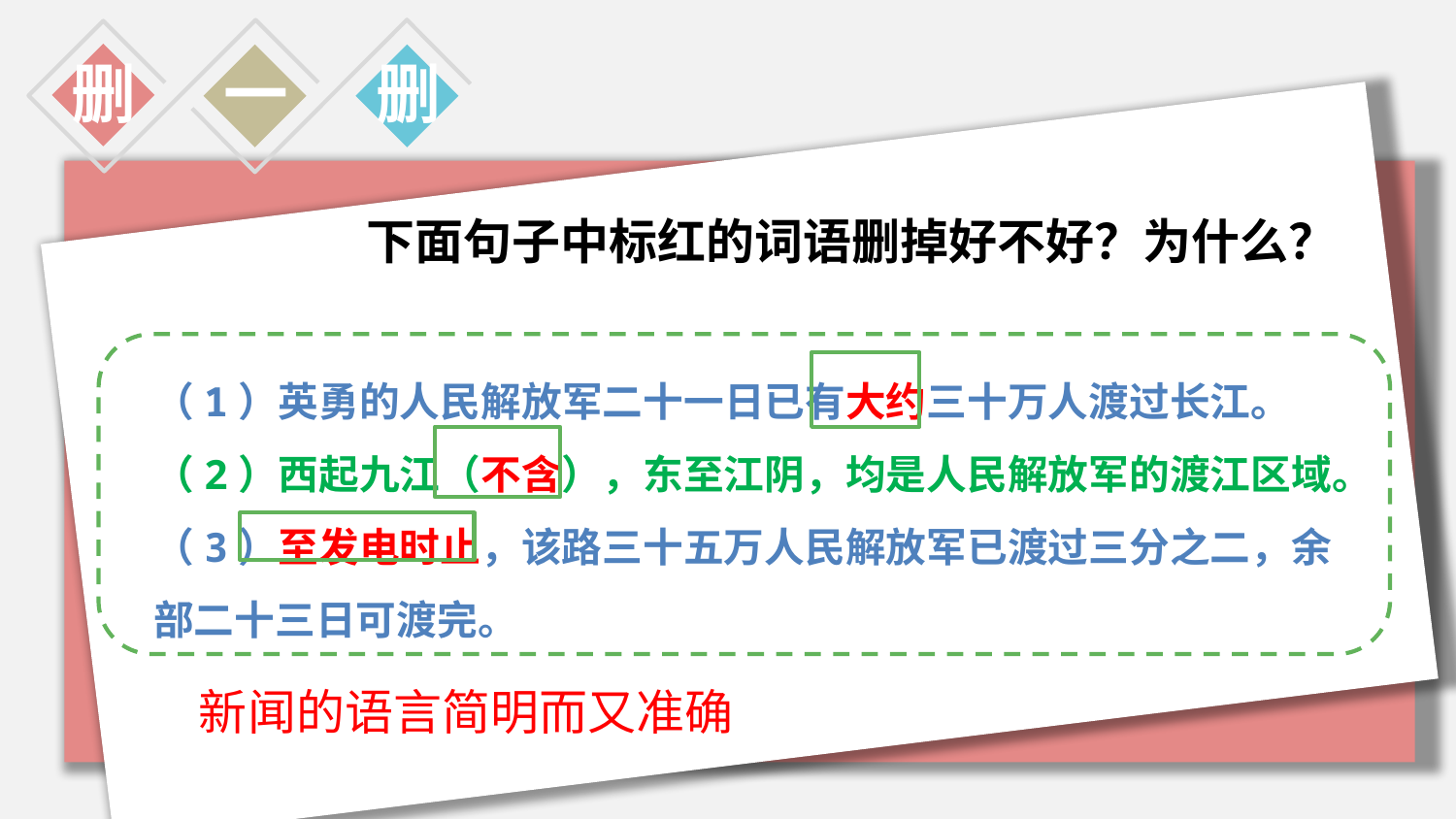

删
一
删
   下面句子中标红的词语删掉好不好？为什么？

（1）英勇的人民解放军二十一日已有大约三十万人渡过长江。
（2）西起九江（不含），东至江阴，均是人民解放军的渡江区域。
（3）至发电时止，该路三十五万人民解放军已渡过三分之二，余部二十三日可渡完。

新闻的语言简明而又准确